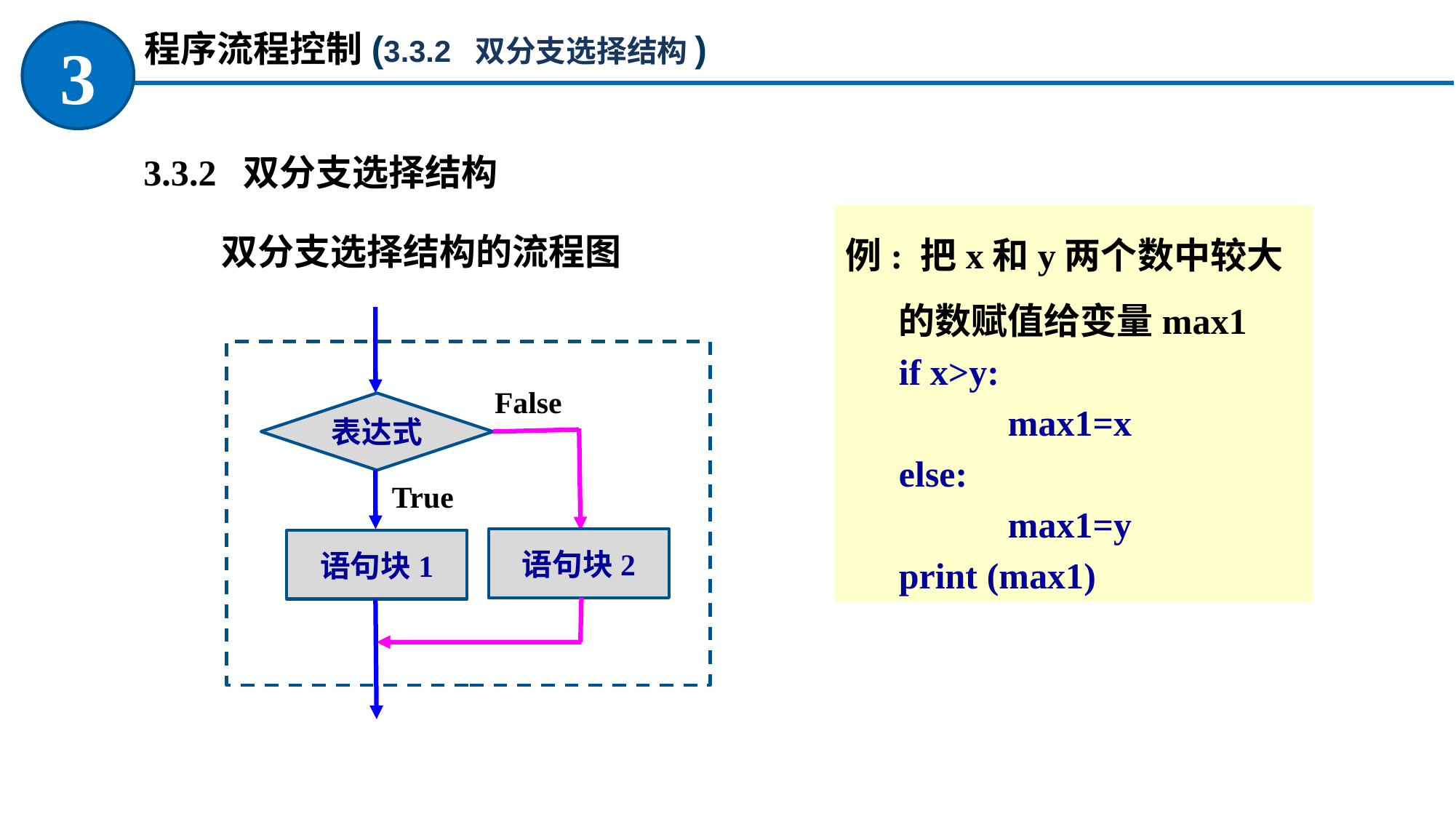

程序流程控制(3.3.2  双分支选择结构)
3
 3.3.2  双分支选择结构
双分支选择结构的流程图
例: 把x和y两个数中较大的数赋值给变量max1
	if x>y:
    		max1=x
	else:
    		max1=y
	print (max1)

False
表达式

True

语句块2
语句块1